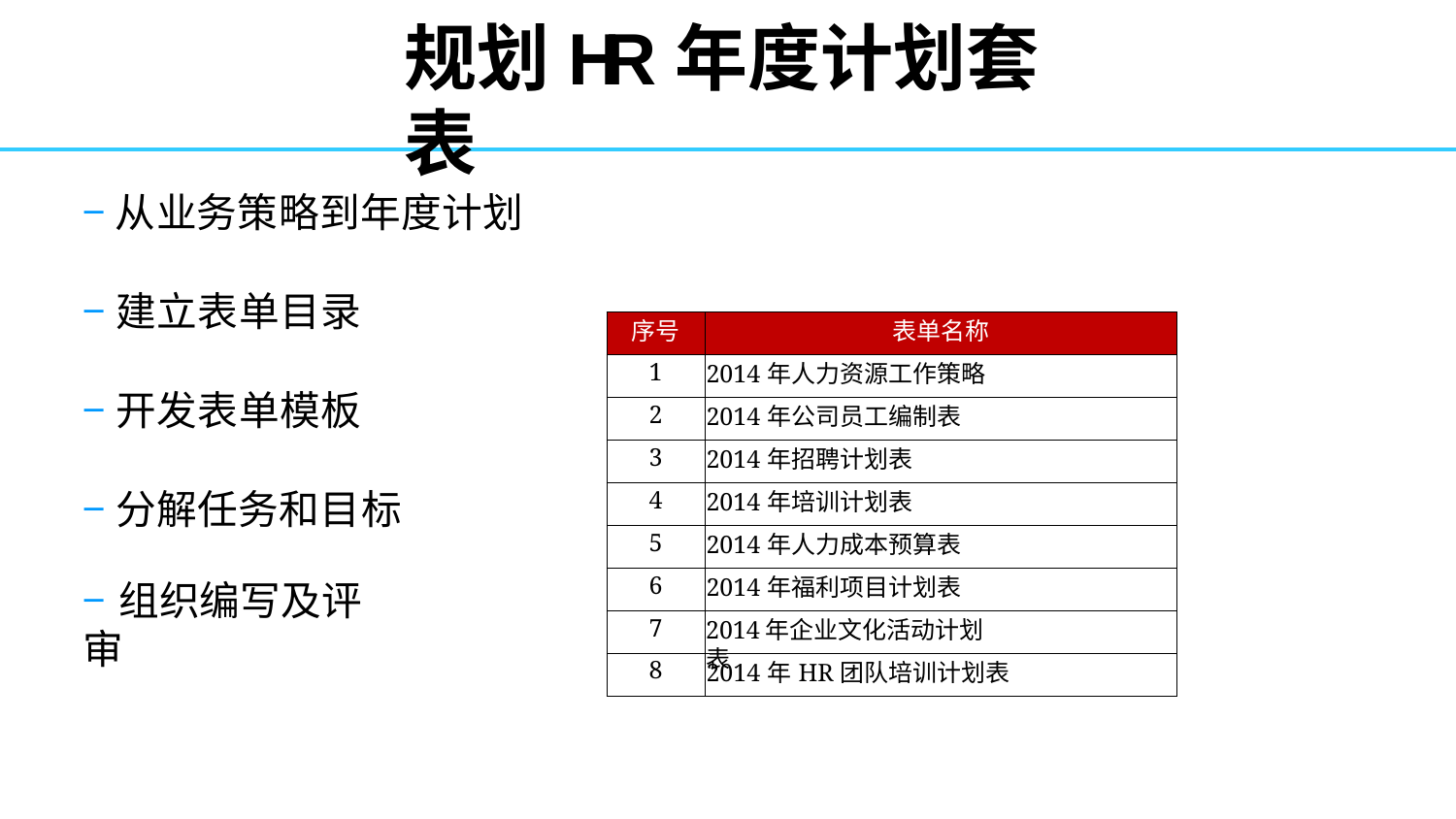

# 规划HR年度计划套表
−从业务策略到年度计划

−建立表单目录

−开发表单模板

−分解任务和目标
| 序号 | 表单名称 |
| --- | --- |
| 1 | 2014年人力资源工作策略 |
| 2 | 2014年公司员工编制表 |
| 3 | 2014年招聘计划表 |
| 4 | 2014年培训计划表 |
| 5 | 2014年人力成本预算表 |
| 6 | 2014年福利项目计划表 |
| 7 |  |
| 8 | 2014年HR团队培训计划表 |
−组织编写及评审
2014年企业文化活动计划表